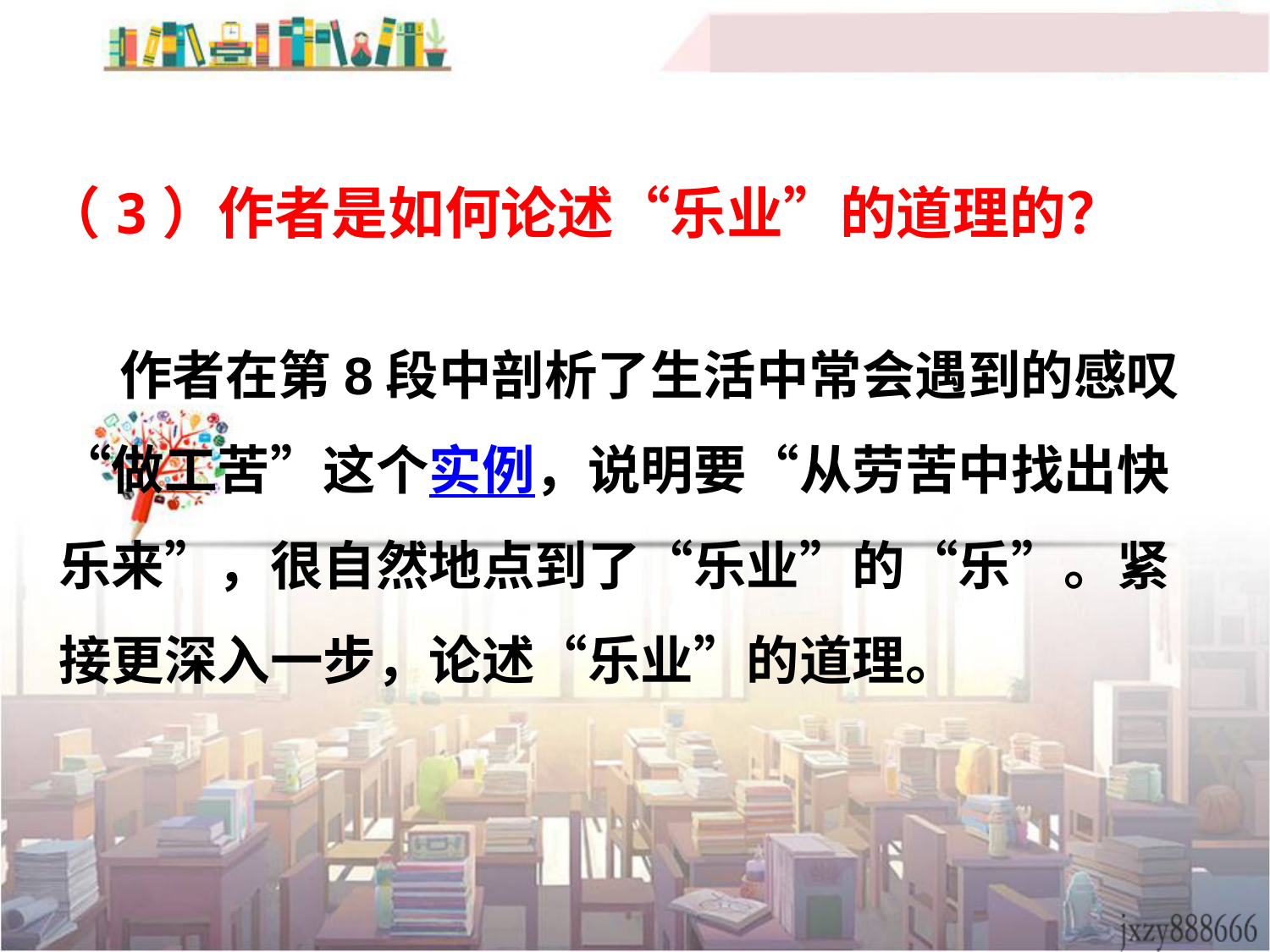

（3）作者是如何论述“乐业”的道理的？
    作者在第8段中剖析了生活中常会遇到的感叹“做工苦”这个实例，说明要“从劳苦中找出快乐来”，很自然地点到了“乐业”的“乐”。紧接更深入一步，论述“乐业”的道理。
更多教学资源微信jxzy888666